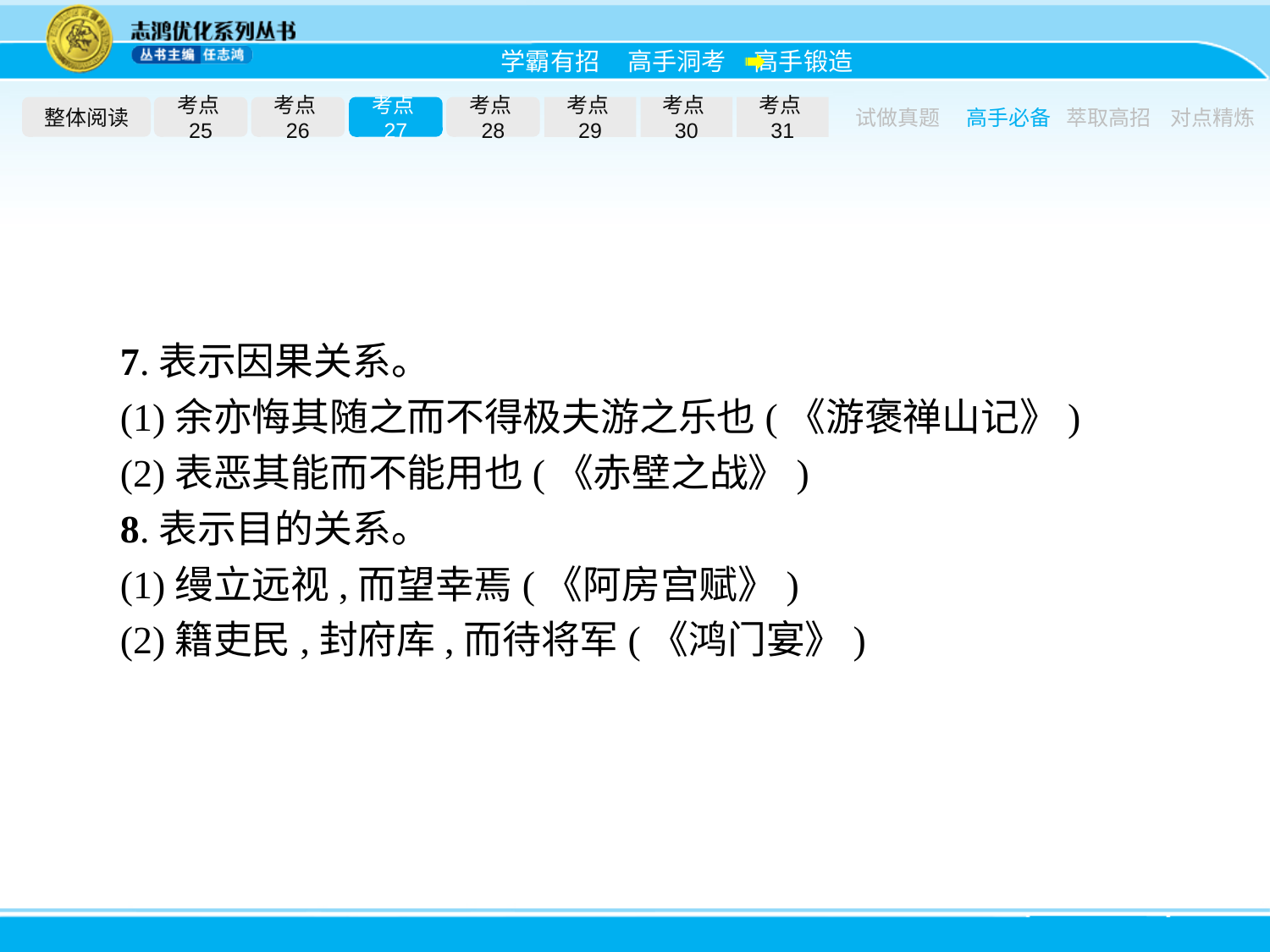

整体阅读
考点25
考点26
考点27
考点28
考点29
考点30
考点31
试做真题
高手必备
萃取高招
对点精炼
7.表示因果关系。
(1)余亦悔其随之而不得极夫游之乐也(《游褒禅山记》)
(2)表恶其能而不能用也(《赤壁之战》)
8.表示目的关系。
(1)缦立远视,而望幸焉(《阿房宫赋》)
(2)籍吏民,封府库,而待将军(《鸿门宴》)